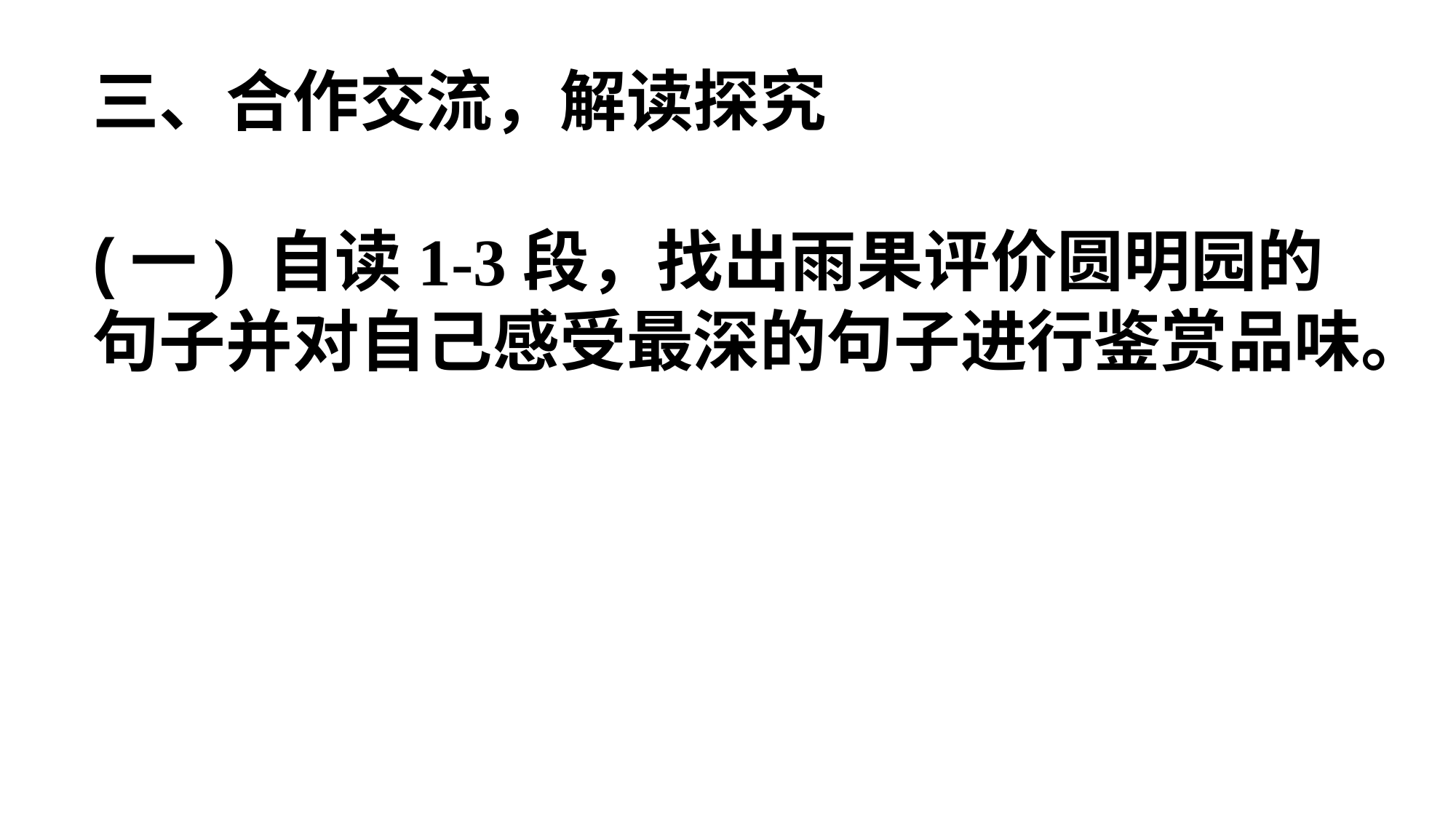

三、合作交流，解读探究
(一) 自读1-3段，找出雨果评价圆明园的句子并对自己感受最深的句子进行鉴赏品味。